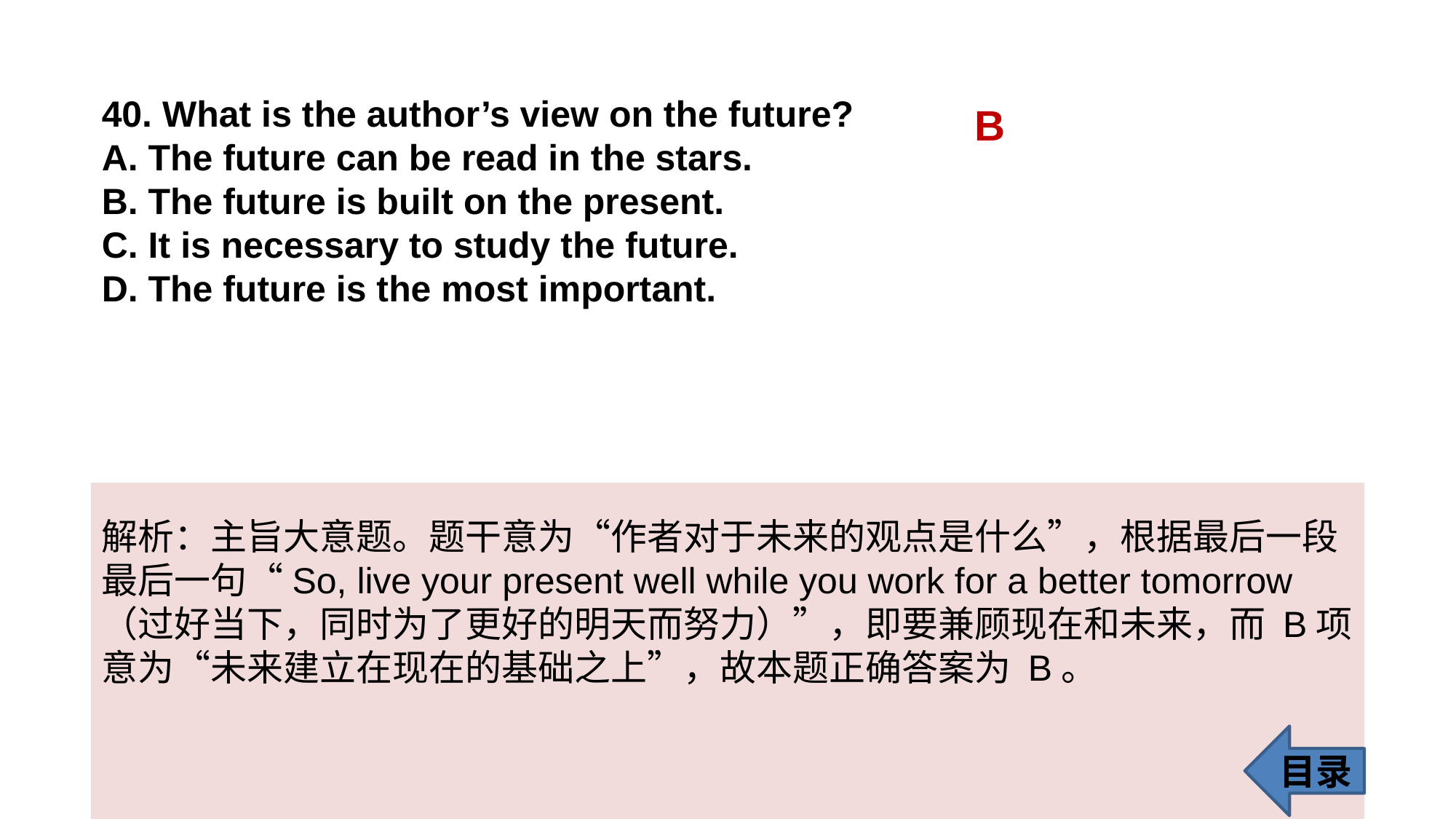

40. What is the author’s view on the future?
A. The future can be read in the stars.
B. The future is built on the present.
C. It is necessary to study the future.
D. The future is the most important.
B

解析：主旨大意题。题干意为“作者对于未来的观点是什么”，根据最后一段
最后一句“So, live your present well while you work for a better tomorrow（过好当下，同时为了更好的明天而努力）”，即要兼顾现在和未来，而 B项意为“未来建立在现在的基础之上”，故本题正确答案为 B。
目录
42